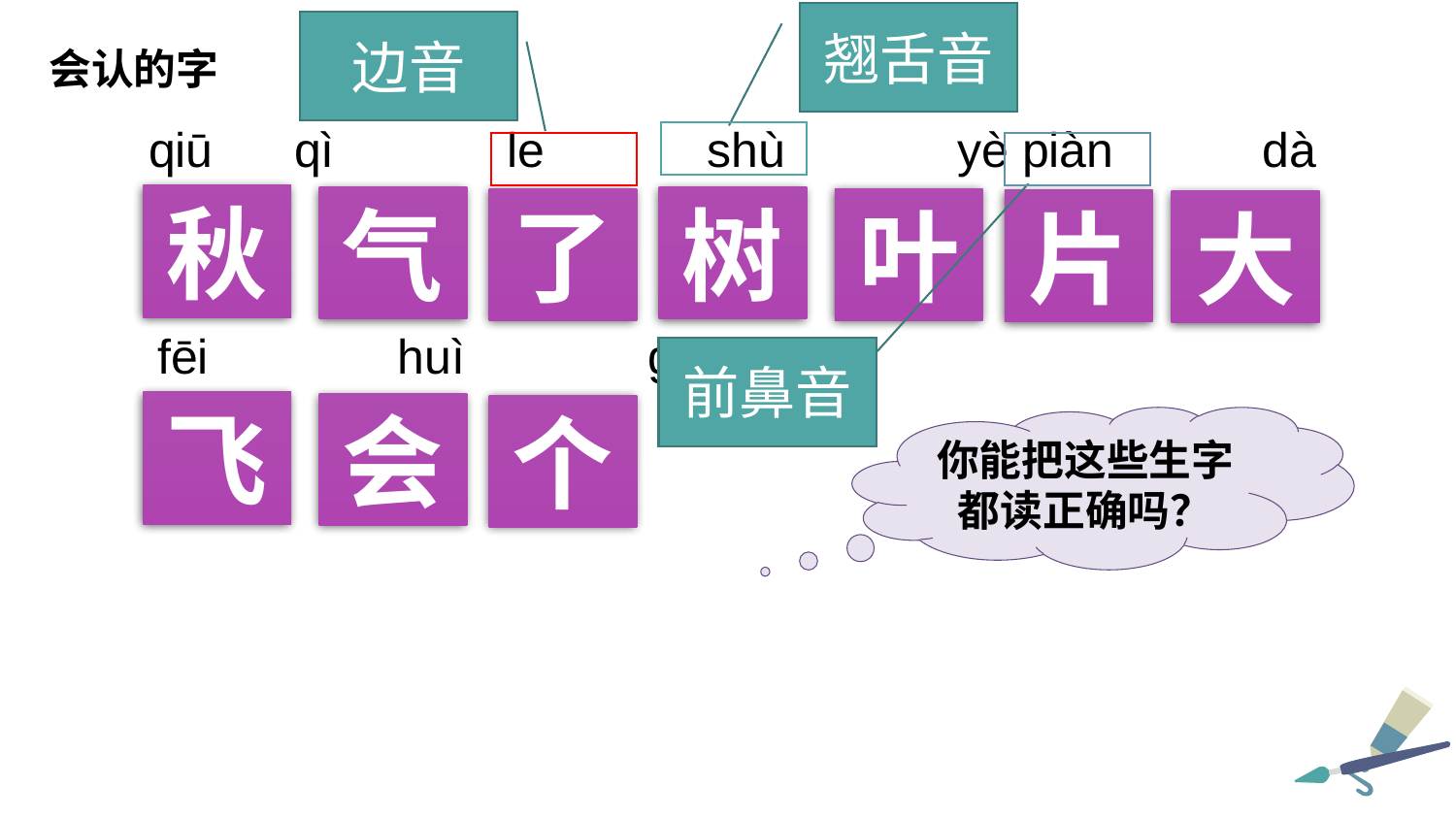

翘舌音
边音
会认的字
qiū     	qì	     le	         shù	      yè	piàn	       dà

秋
气
树
了
叶
片
大
fēi 	       huì	    gè
前鼻音
飞
会
个
你能把这些生字都读正确吗？